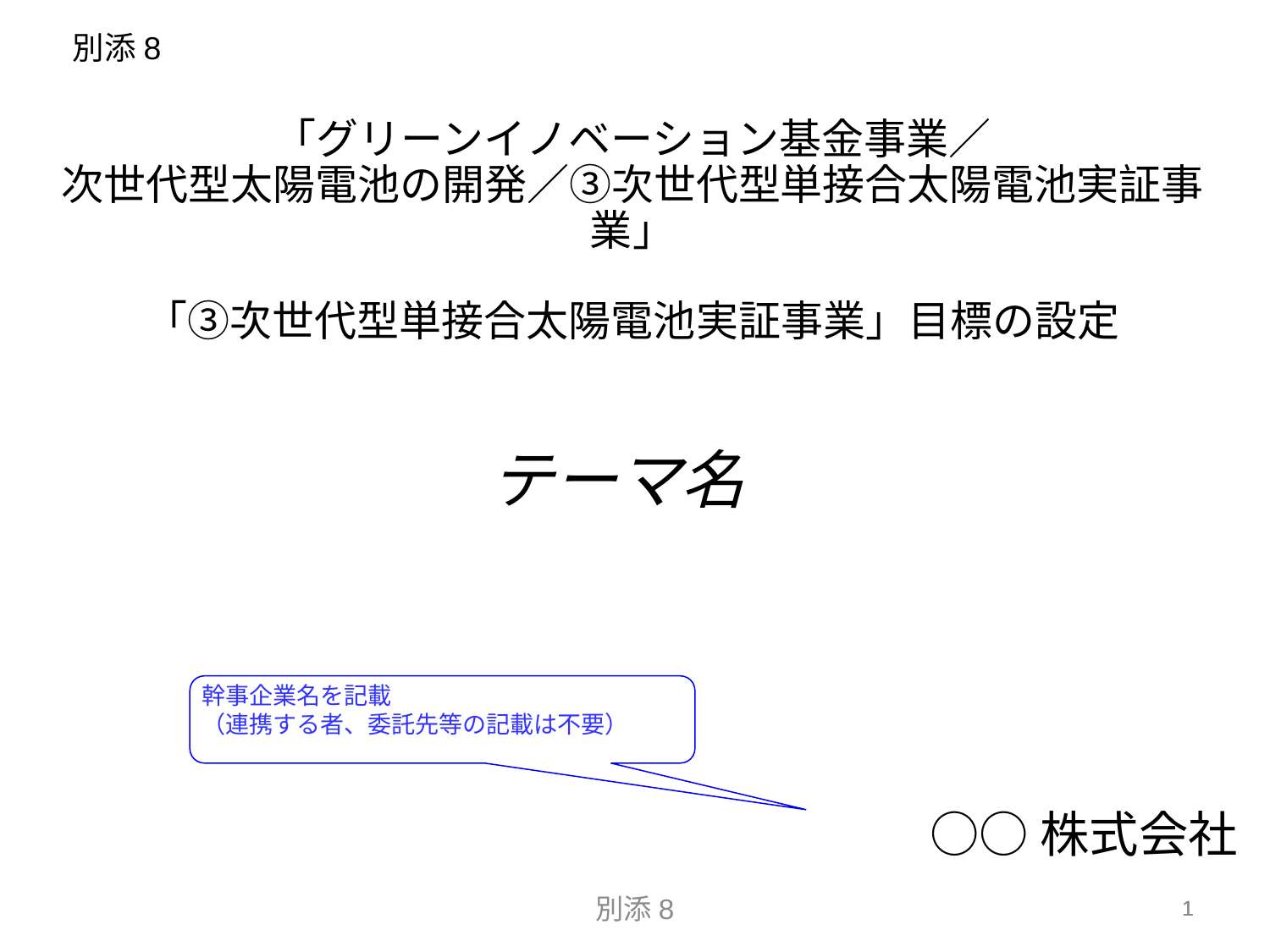

別添8
「グリーンイノベーション基金事業／
次世代型太陽電池の開発／③次世代型単接合太陽電池実証事業」

「③次世代型単接合太陽電池実証事業」目標の設定
テーマ名
幹事企業名を記載
（連携する者、委託先等の記載は不要）

○○株式会社
別添8
1
1